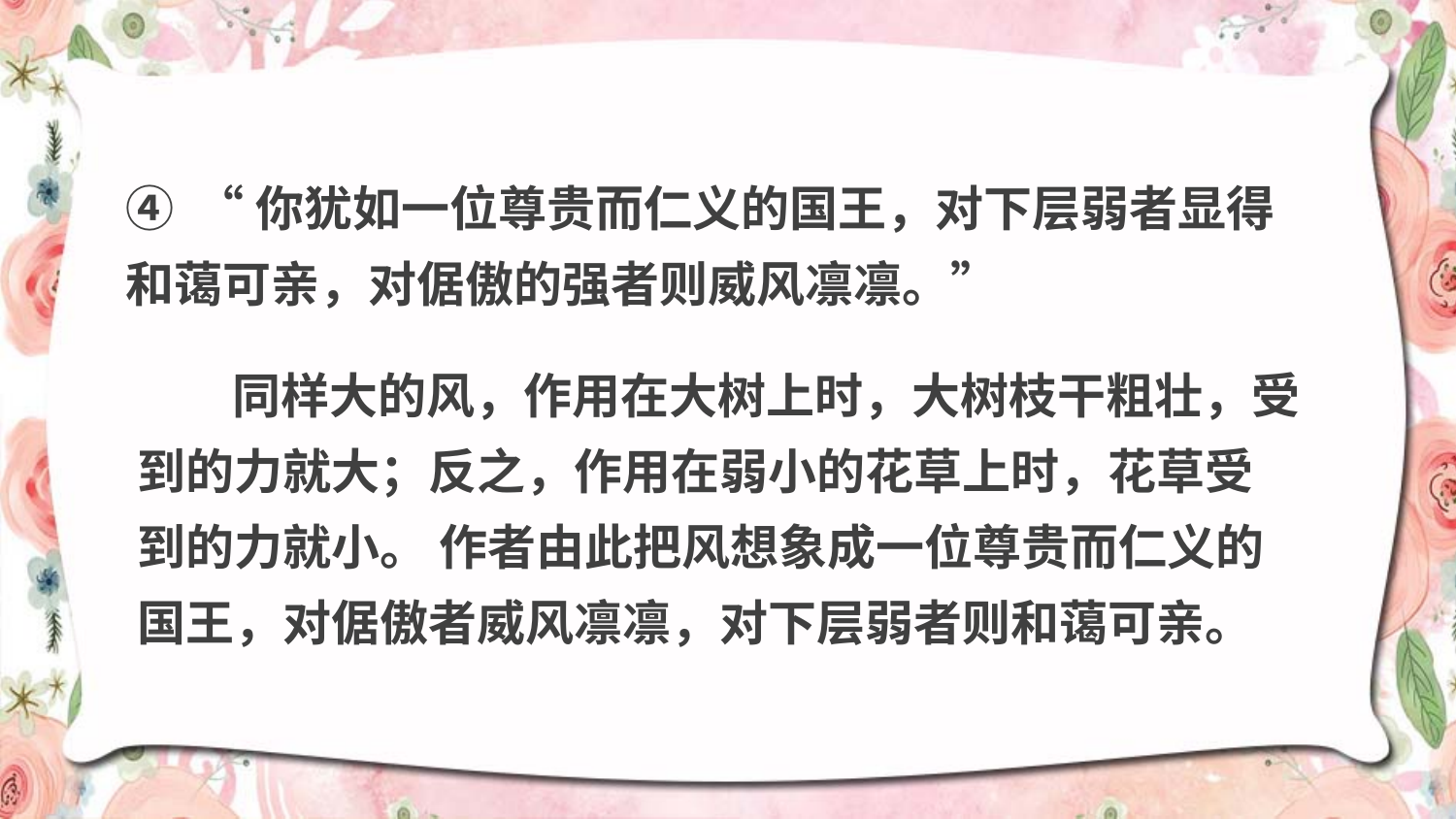

④  “你犹如一位尊贵而仁义的国王，对下层弱者显得和蔼可亲，对倨傲的强者则威风凛凛。”
 同样大的风，作用在大树上时，大树枝干粗壮，受到的力就大；反之，作用在弱小的花草上时，花草受到的力就小。 作者由此把风想象成一位尊贵而仁义的国王，对倨傲者威风凛凛，对下层弱者则和蔼可亲。